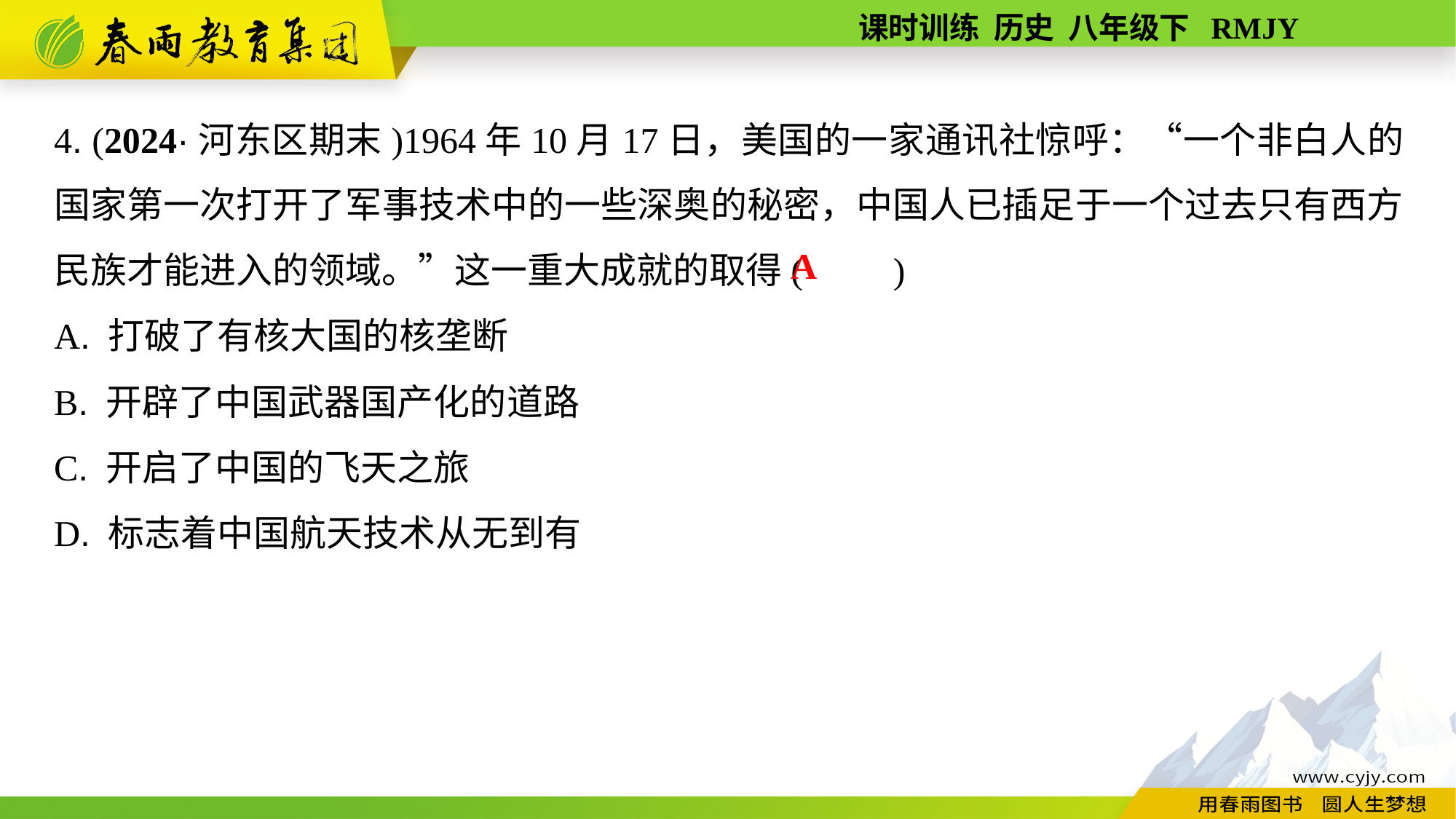

4. (2024·河东区期末)1964年10月17日，美国的一家通讯社惊呼：“一个非白人的国家第一次打开了军事技术中的一些深奥的秘密，中国人已插足于一个过去只有西方民族才能进入的领域。”这一重大成就的取得(　　)
A. 打破了有核大国的核垄断
B. 开辟了中国武器国产化的道路
C. 开启了中国的飞天之旅
D. 标志着中国航天技术从无到有
A